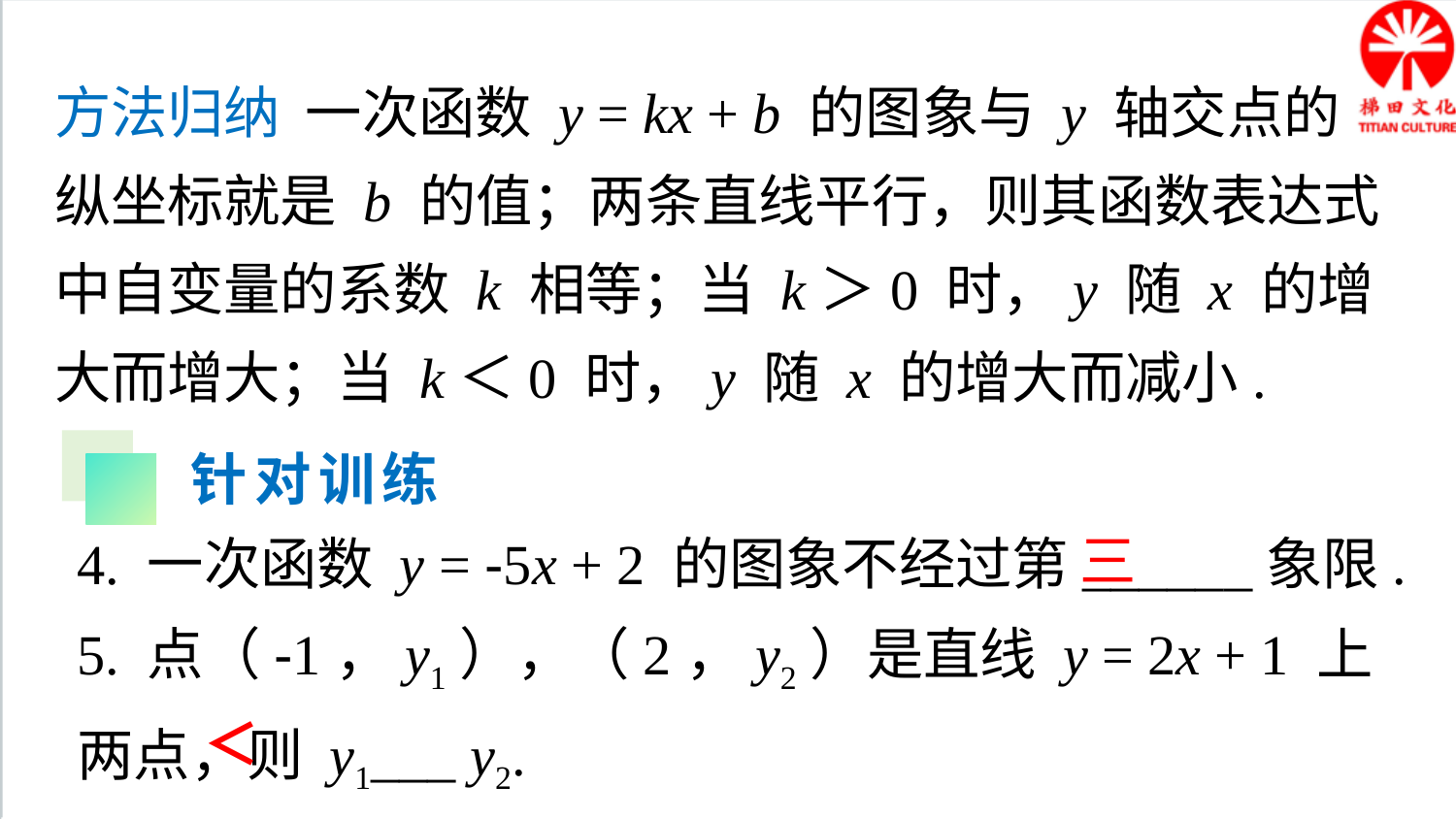

方法归纳  一次函数 y = kx + b 的图象与 y 轴交点的纵坐标就是 b 的值；两条直线平行，则其函数表达式中自变量的系数 k 相等；当 k＞0 时，y 随 x 的增大而增大；当 k＜0 时，y 随 x 的增大而减小.

针对训练
4. 一次函数 y = -5x + 2 的图象不经过第______象限.
5. 点（-1，y1），（2，y2）是直线 y = 2x + 1 上两点，则 y1___ y2.
三
＜